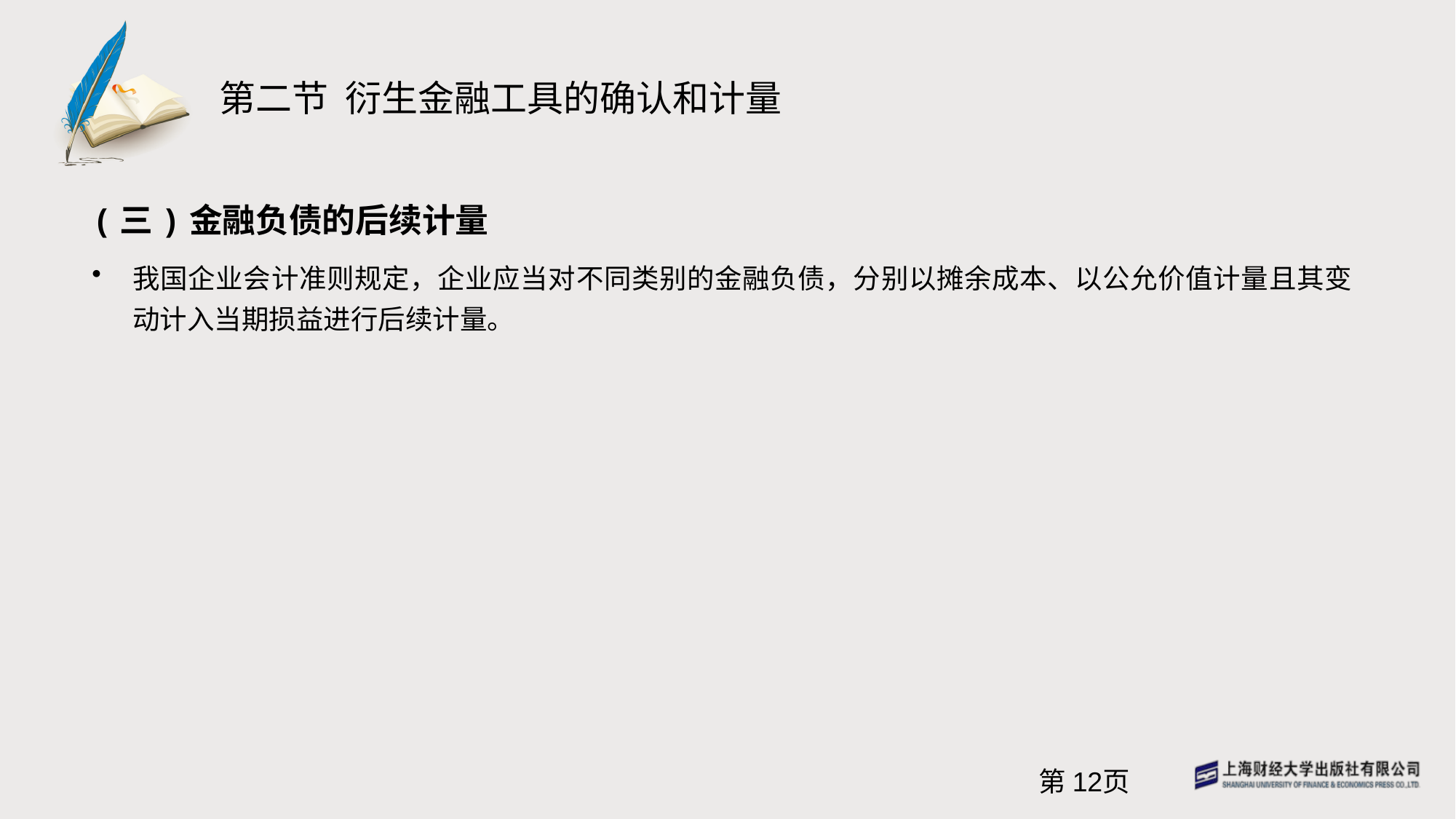

# 第二节  衍生金融工具的确认和计量
(三)金融负债的后续计量
我国企业会计准则规定，企业应当对不同类别的金融负债，分别以摊余成本、以公允价值计量且其变动计入当期损益进行后续计量。

12